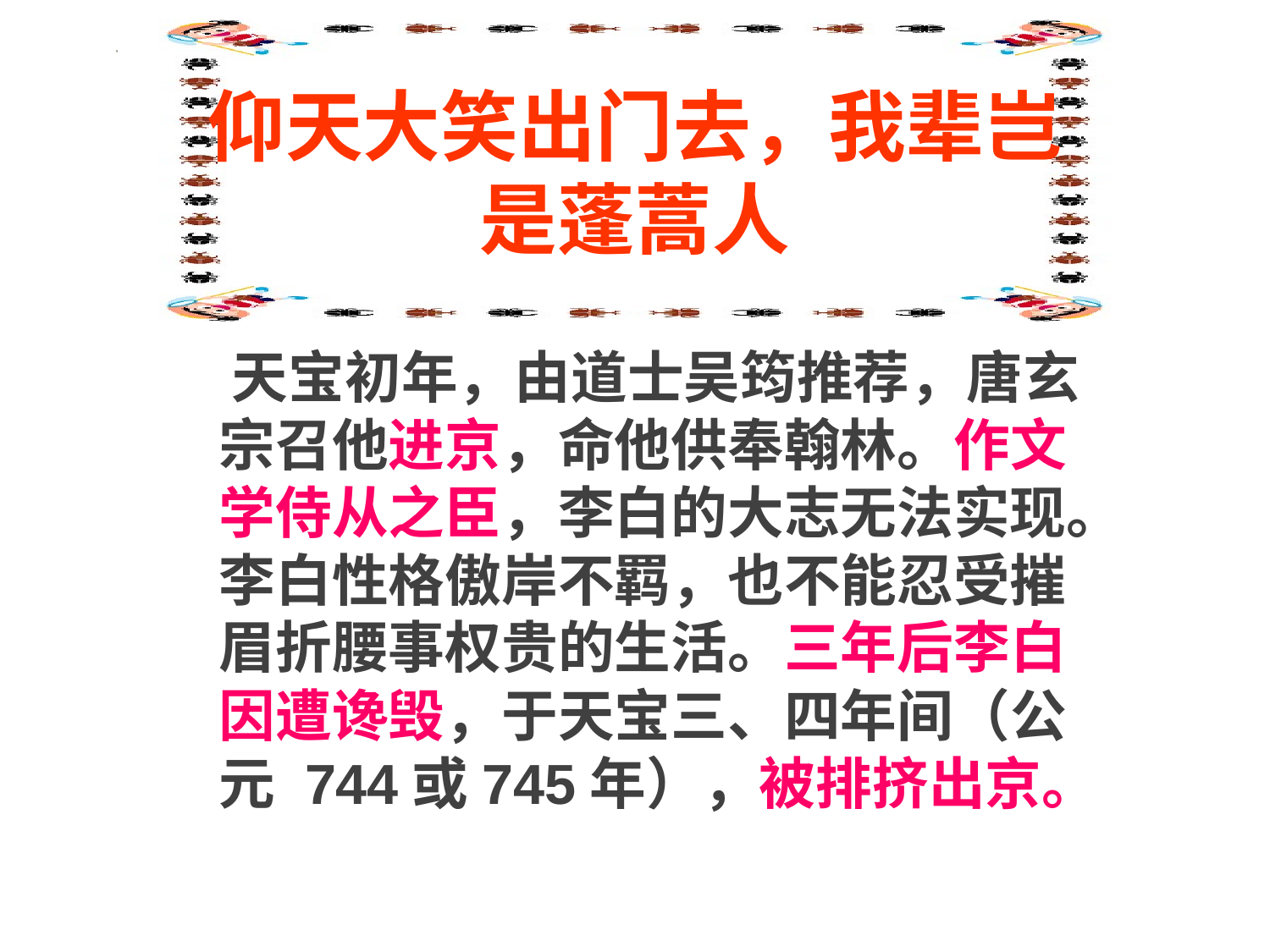

# 仰天大笑出门去，我辈岂是蓬蒿人
   天宝初年，由道士吴筠推荐，唐玄宗召他进京，命他供奉翰林。作文学侍从之臣，李白的大志无法实现。李白性格傲岸不羁，也不能忍受摧眉折腰事权贵的生活。三年后李白因遭谗毁，于天宝三、四年间（公元 744或745年），被排挤出京。